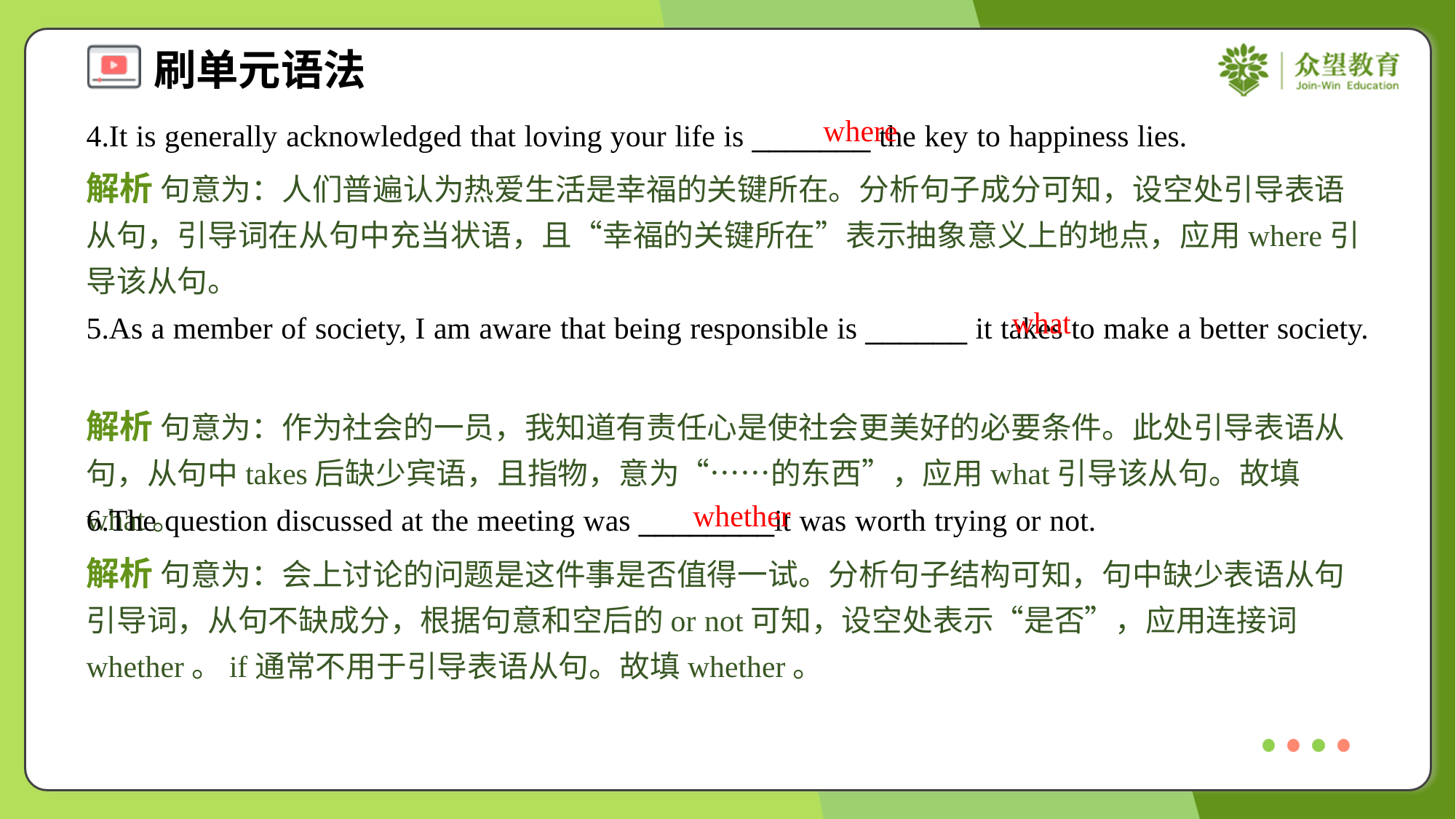

where
4.It is generally acknowledged that loving your life is _______ the key to happiness lies.
解析 句意为：人们普遍认为热爱生活是幸福的关键所在。分析句子成分可知，设空处引导表语从句，引导词在从句中充当状语，且“幸福的关键所在”表示抽象意义上的地点，应用where引导该从句。
what
5.As a member of society, I am aware that being responsible is ______ it takes to make a better society.
解析 句意为：作为社会的一员，我知道有责任心是使社会更美好的必要条件。此处引导表语从句，从句中takes后缺少宾语，且指物，意为“……的东西”，应用what引导该从句。故填what。
whether
6.The question discussed at the meeting was ________it was worth trying or not.
解析 句意为：会上讨论的问题是这件事是否值得一试。分析句子结构可知，句中缺少表语从句引导词，从句不缺成分，根据句意和空后的or not可知，设空处表示“是否”，应用连接词whether。if通常不用于引导表语从句。故填whether。